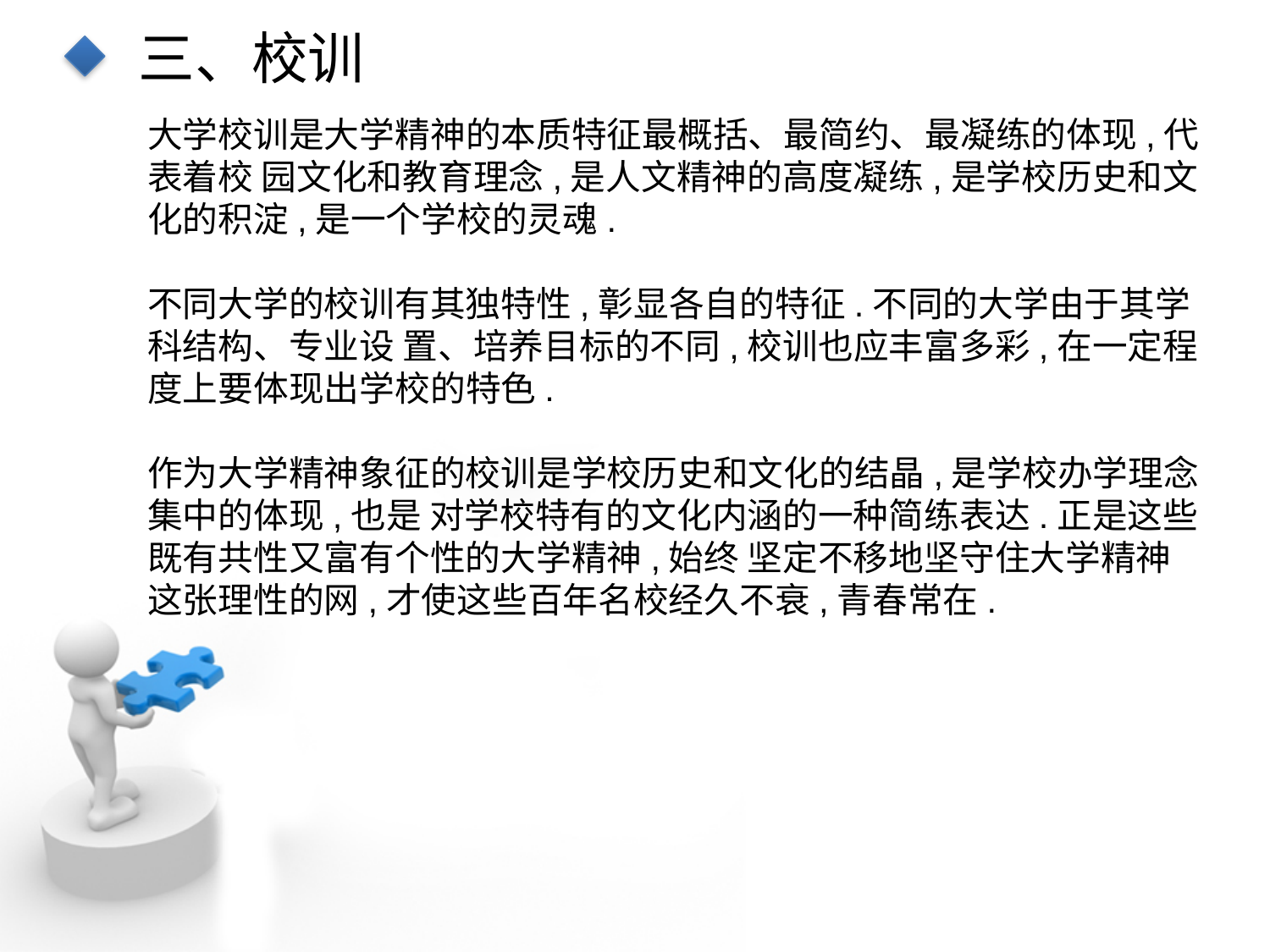

三、校训

大学校训是大学精神的本质特征最概括、最简约、最凝练的体现,代表着校 园文化和教育理念,是人文精神的高度凝练,是学校历史和文化的积淀,是一个学校的灵魂.

不同大学的校训有其独特性,彰显各自的特征.不同的大学由于其学科结构、专业设 置、培养目标的不同,校训也应丰富多彩,在一定程度上要体现出学校的特色.

作为大学精神象征的校训是学校历史和文化的结晶,是学校办学理念集中的体现,也是 对学校特有的文化内涵的一种简练表达.正是这些既有共性又富有个性的大学精神,始终 坚定不移地坚守住大学精神这张理性的网,才使这些百年名校经久不衰,青春常在.
点击添加文本
点击添加文本
点击添加文本
点击添加文本